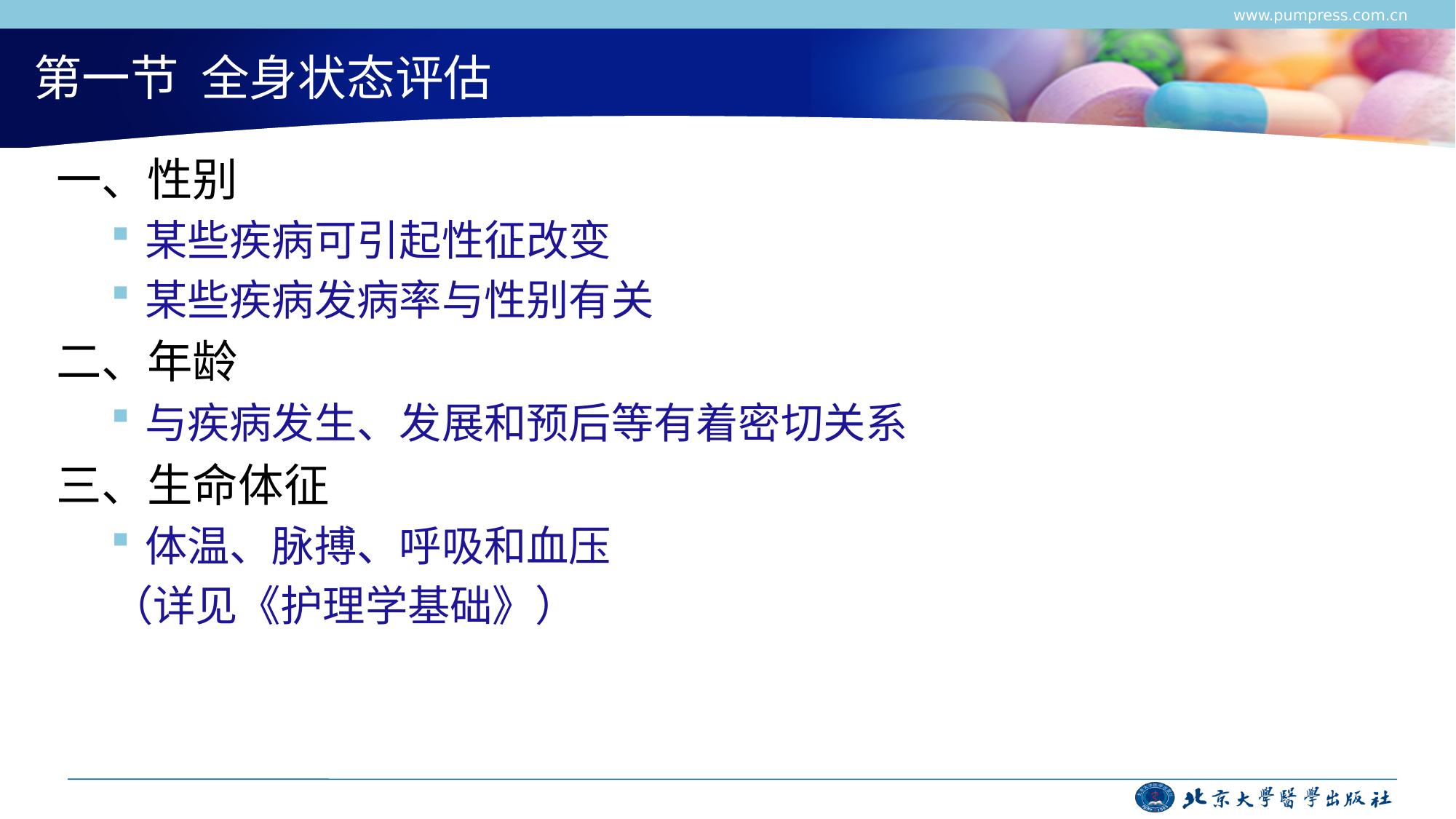

www.pumpress.com.cn
# 第一节  全身状态评估
一、性别
某些疾病可引起性征改变
某些疾病发病率与性别有关
二、年龄
与疾病发生、发展和预后等有着密切关系
三、生命体征
体温、脉搏、呼吸和血压
（详见《护理学基础》）